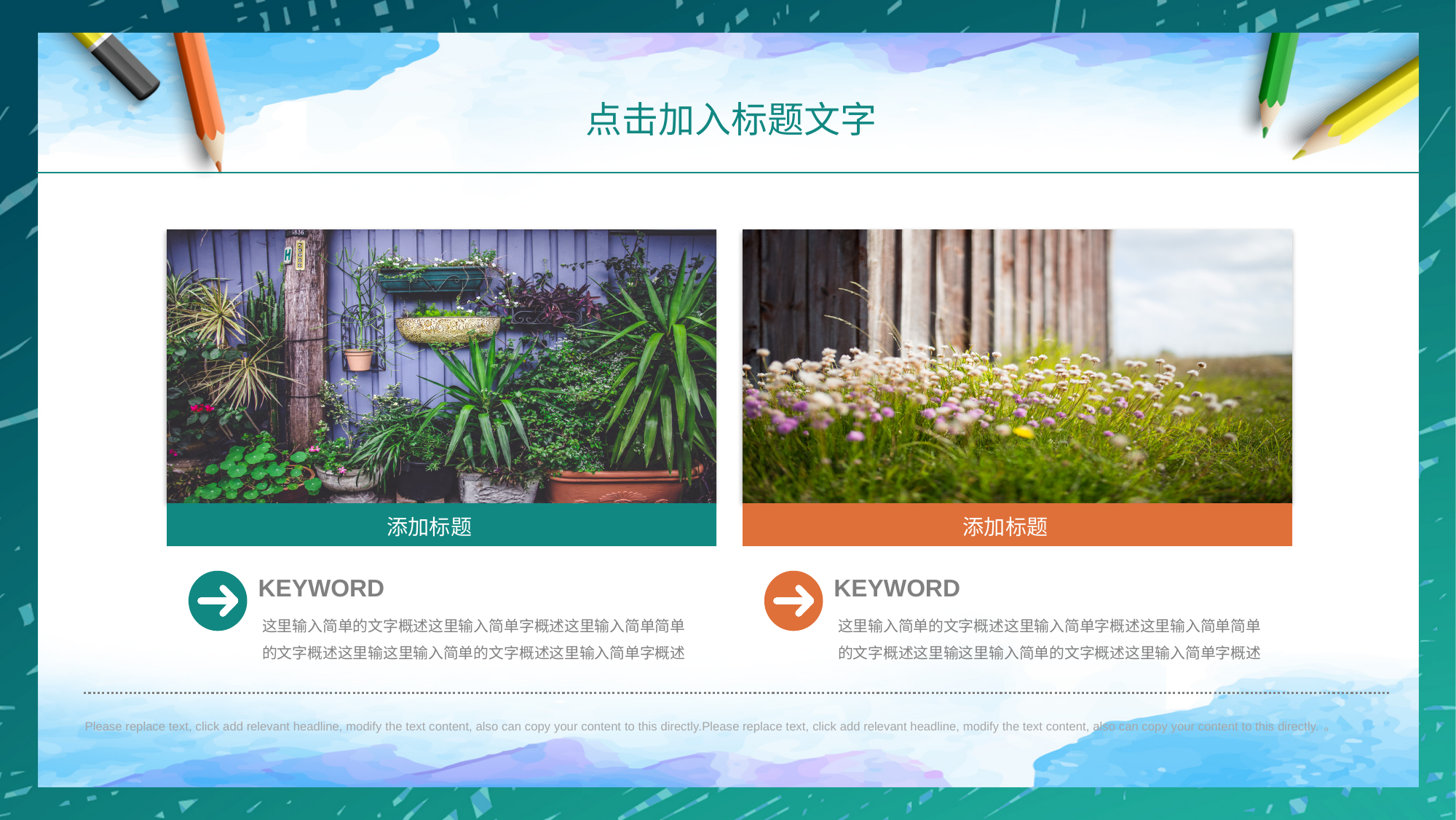

点击加入标题文字

添加标题

KEYWORD

这里输入简单的文字概述这里输入简单字概述这里输入简单简单的文字概述这里输这里输入简单的文字概述这里输入简单字概述

添加标题

KEYWORD

这里输入简单的文字概述这里输入简单字概述这里输入简单简单的文字概述这里输这里输入简单的文字概述这里输入简单字概述
Please replace text, click add relevant headline, modify the text content, also can copy your content to this directly.Please replace text, click add relevant headline, modify the text content, also can copy your content to this directly.。